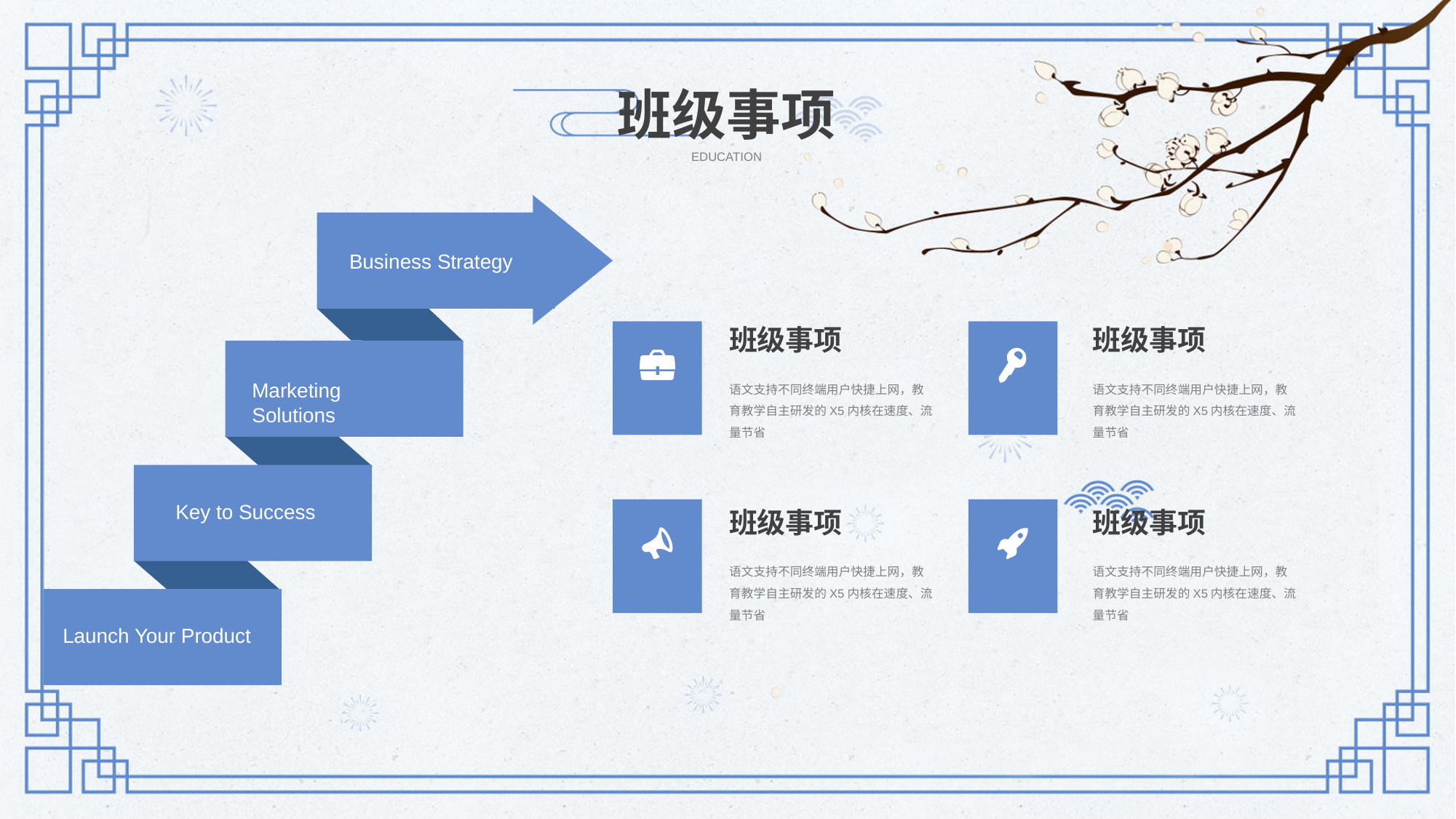

班级事项
EDUCATION

Business Strategy

班级事项
班级事项

语文支持不同终端用户快捷上网，教育教学自主研发的X5内核在速度、流量节省
语文支持不同终端用户快捷上网，教育教学自主研发的X5内核在速度、流量节省
Marketing Solutions

Key to Success

班级事项
班级事项

语文支持不同终端用户快捷上网，教育教学自主研发的X5内核在速度、流量节省
语文支持不同终端用户快捷上网，教育教学自主研发的X5内核在速度、流量节省

Launch Your Product